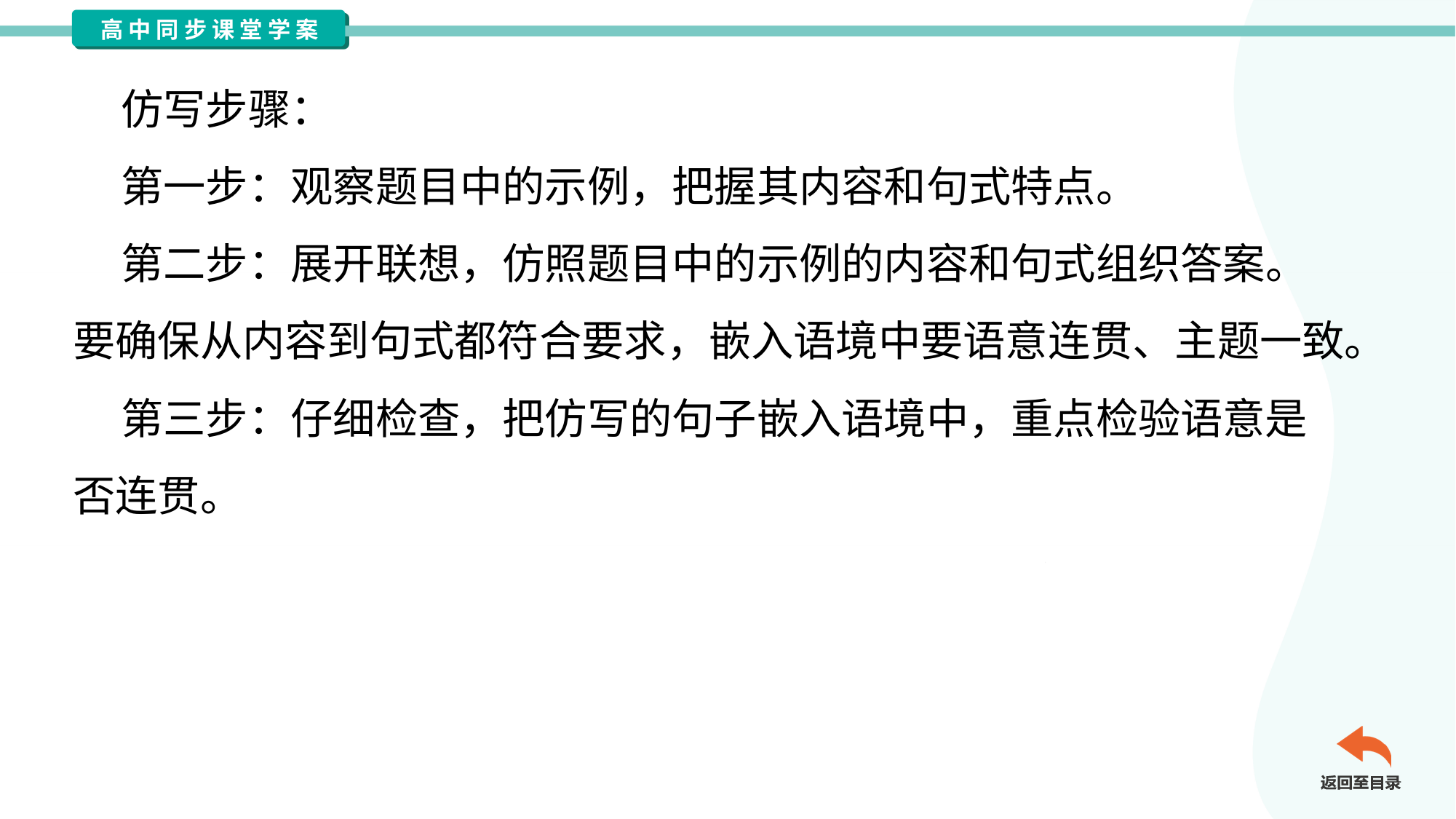

仿写步骤：
    第一步：观察题目中的示例，把握其内容和句式特点。
    第二步：展开联想，仿照题目中的示例的内容和句式组织答案。
要确保从内容到句式都符合要求，嵌入语境中要语意连贯、主题一致。
    第三步：仔细检查，把仿写的句子嵌入语境中，重点检验语意是
否连贯。